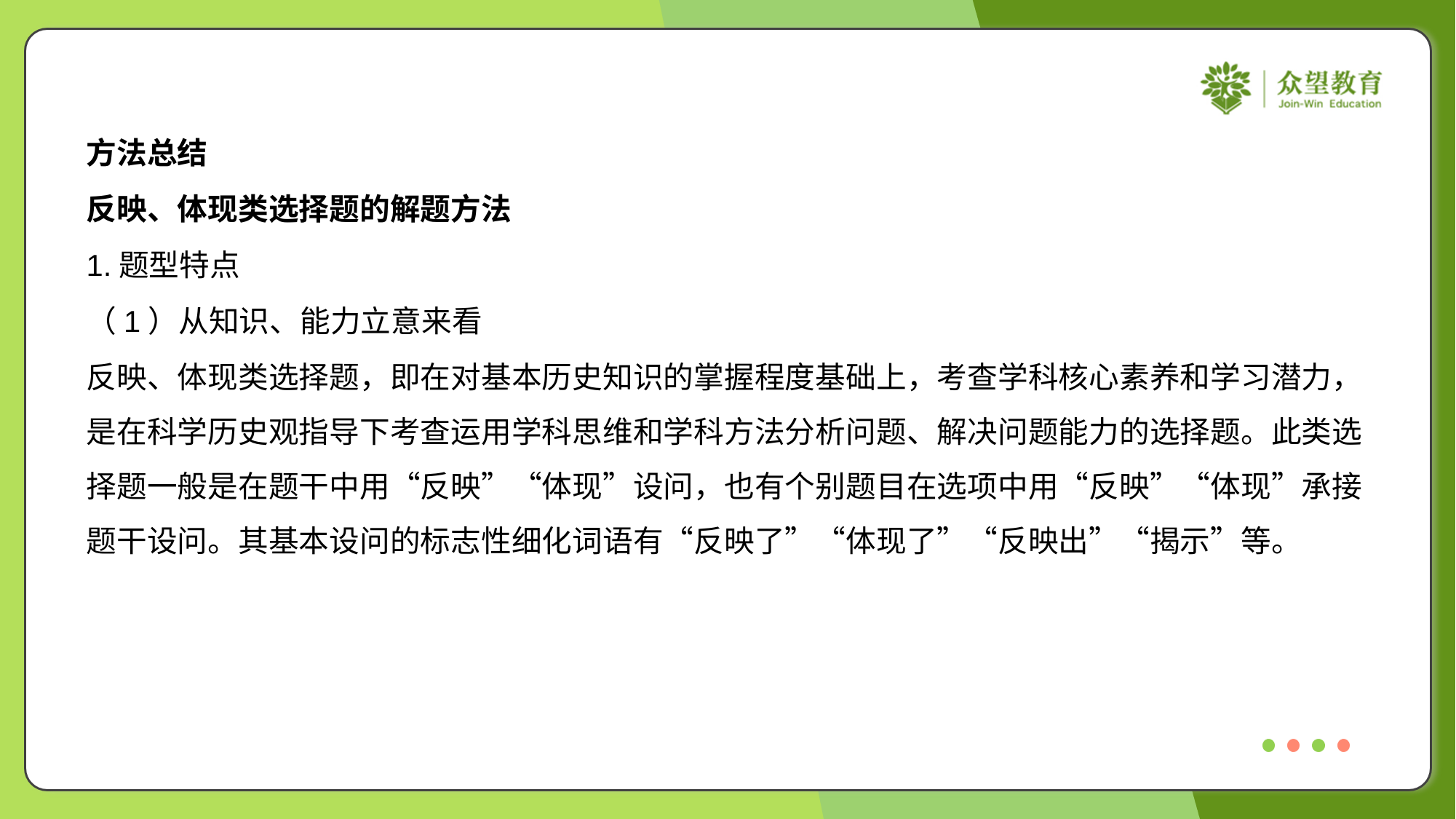

方法总结
反映、体现类选择题的解题方法
1.题型特点
（1）从知识、能力立意来看
反映、体现类选择题，即在对基本历史知识的掌握程度基础上，考查学科核心素养和学习潜力，
是在科学历史观指导下考查运用学科思维和学科方法分析问题、解决问题能力的选择题。此类选
择题一般是在题干中用“反映”“体现”设问，也有个别题目在选项中用“反映”“体现”承接
题干设问。其基本设问的标志性细化词语有“反映了”“体现了”“反映出”“揭示”等。